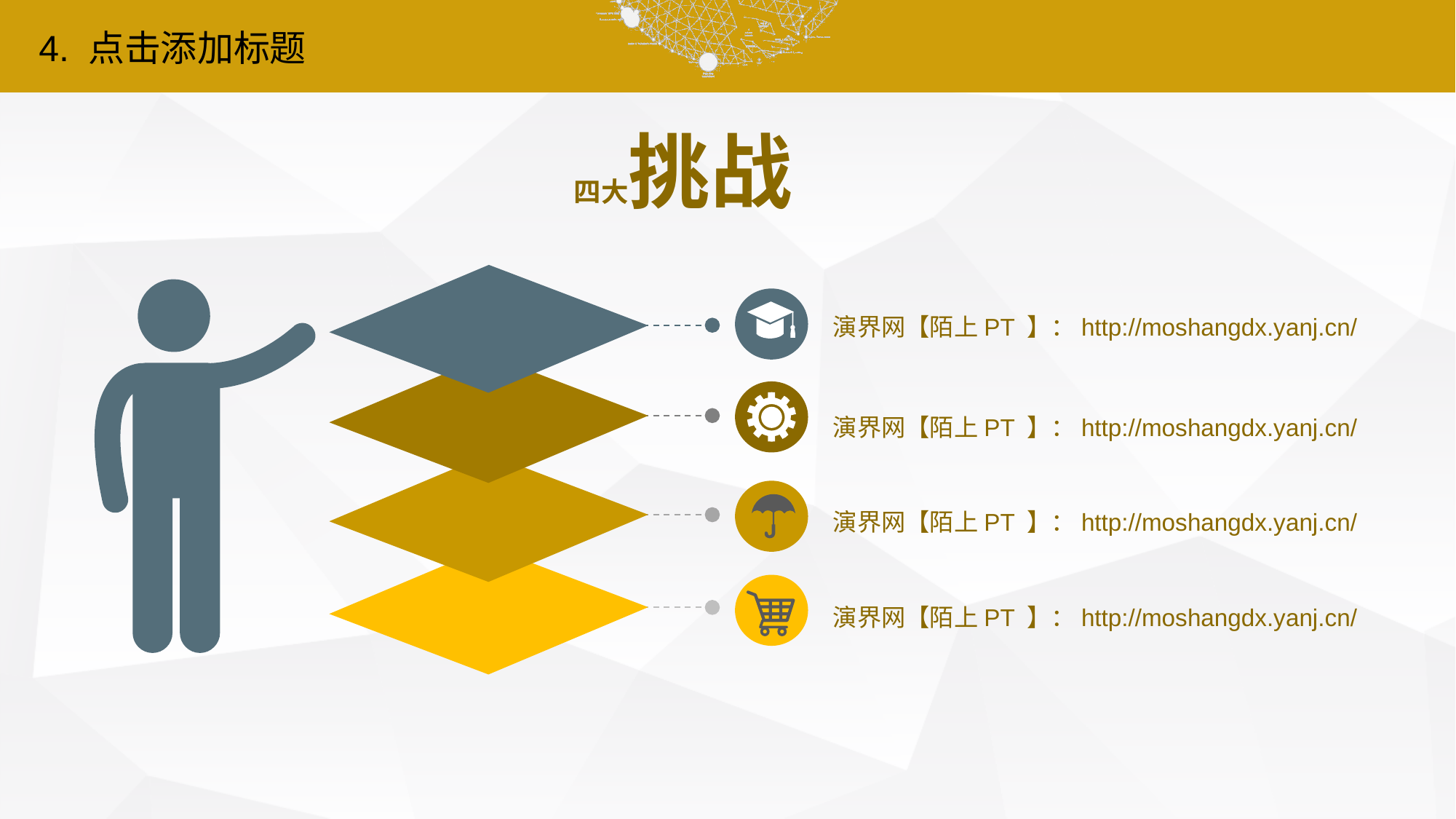

4. 点击添加标题
四大挑战

演界网【陌上PT 】：http://moshangdx.yanj.cn/

演界网【陌上PT 】：http://moshangdx.yanj.cn/

演界网【陌上PT 】：http://moshangdx.yanj.cn/

演界网【陌上PT 】：http://moshangdx.yanj.cn/